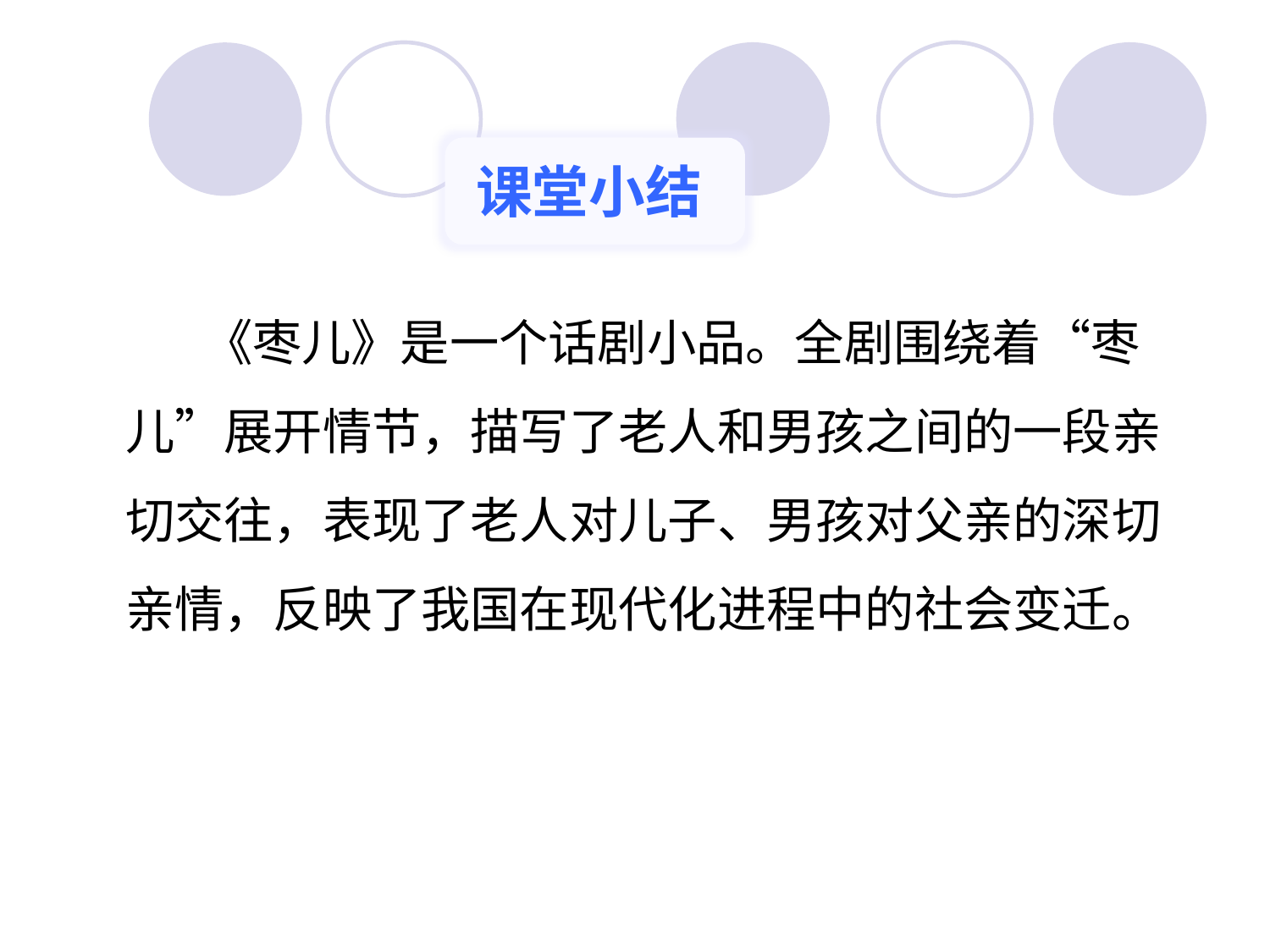

课堂小结
      《枣儿》是一个话剧小品。全剧围绕着“枣儿”展开情节，描写了老人和男孩之间的一段亲切交往，表现了老人对儿子、男孩对父亲的深切亲情，反映了我国在现代化进程中的社会变迁。